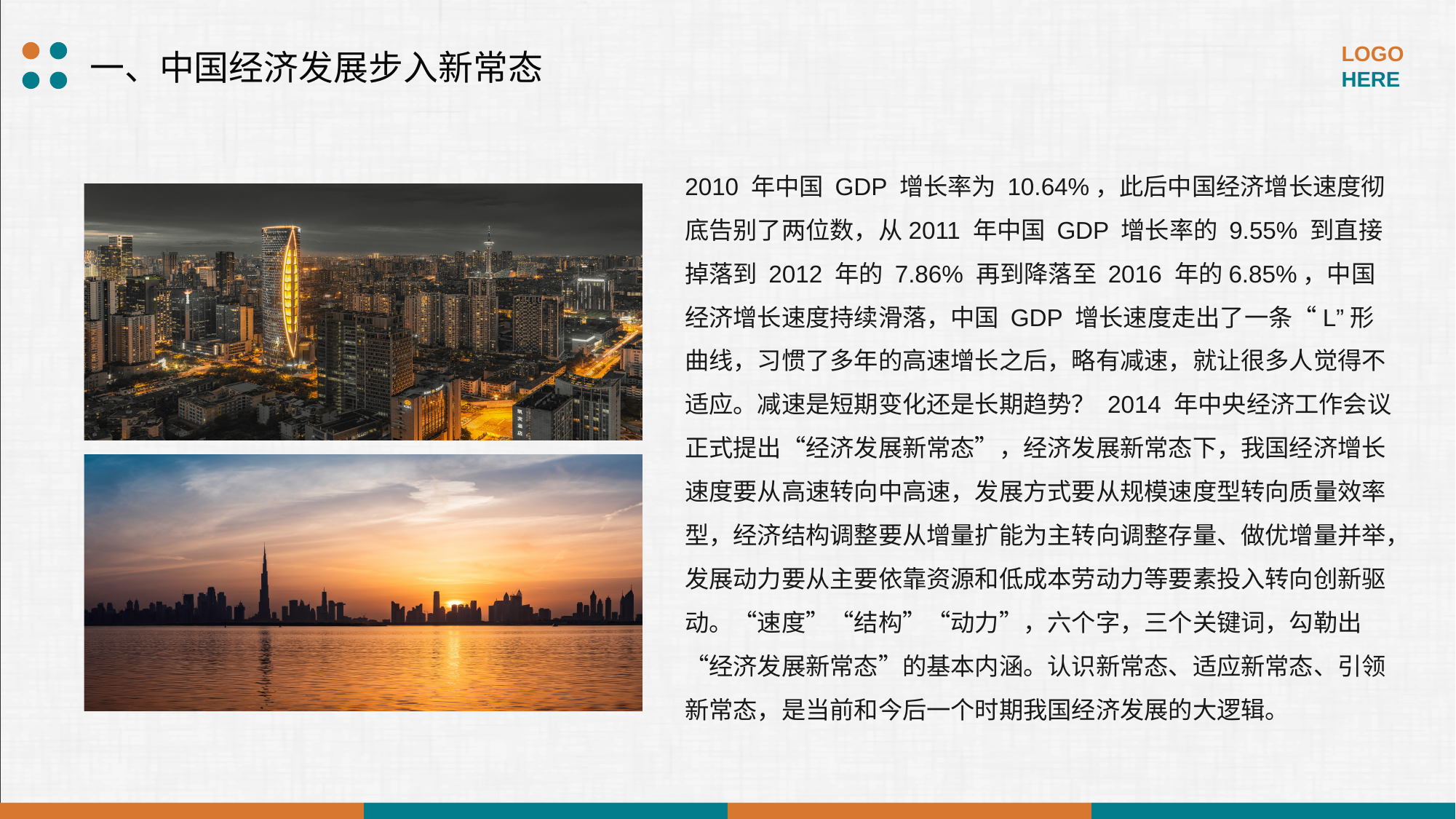

一、中国经济发展步入新常态
2010 年中国 GDP 增长率为 10.64%，此后中国经济增长速度彻底告别了两位数，从2011 年中国 GDP 增长率的 9.55% 到直接掉落到 2012 年的 7.86% 再到降落至 2016 年的6.85%，中国经济增长速度持续滑落，中国 GDP 增长速度走出了一条“L”形曲线，习惯了多年的高速增长之后，略有减速，就让很多人觉得不适应。减速是短期变化还是长期趋势？ 2014 年中央经济工作会议正式提出“经济发展新常态”，经济发展新常态下，我国经济增长速度要从高速转向中高速，发展方式要从规模速度型转向质量效率型，经济结构调整要从增量扩能为主转向调整存量、做优增量并举，发展动力要从主要依靠资源和低成本劳动力等要素投入转向创新驱动。“速度”“结构”“动力”，六个字，三个关键词，勾勒出“经济发展新常态”的基本内涵。认识新常态、适应新常态、引领新常态，是当前和今后一个时期我国经济发展的大逻辑。